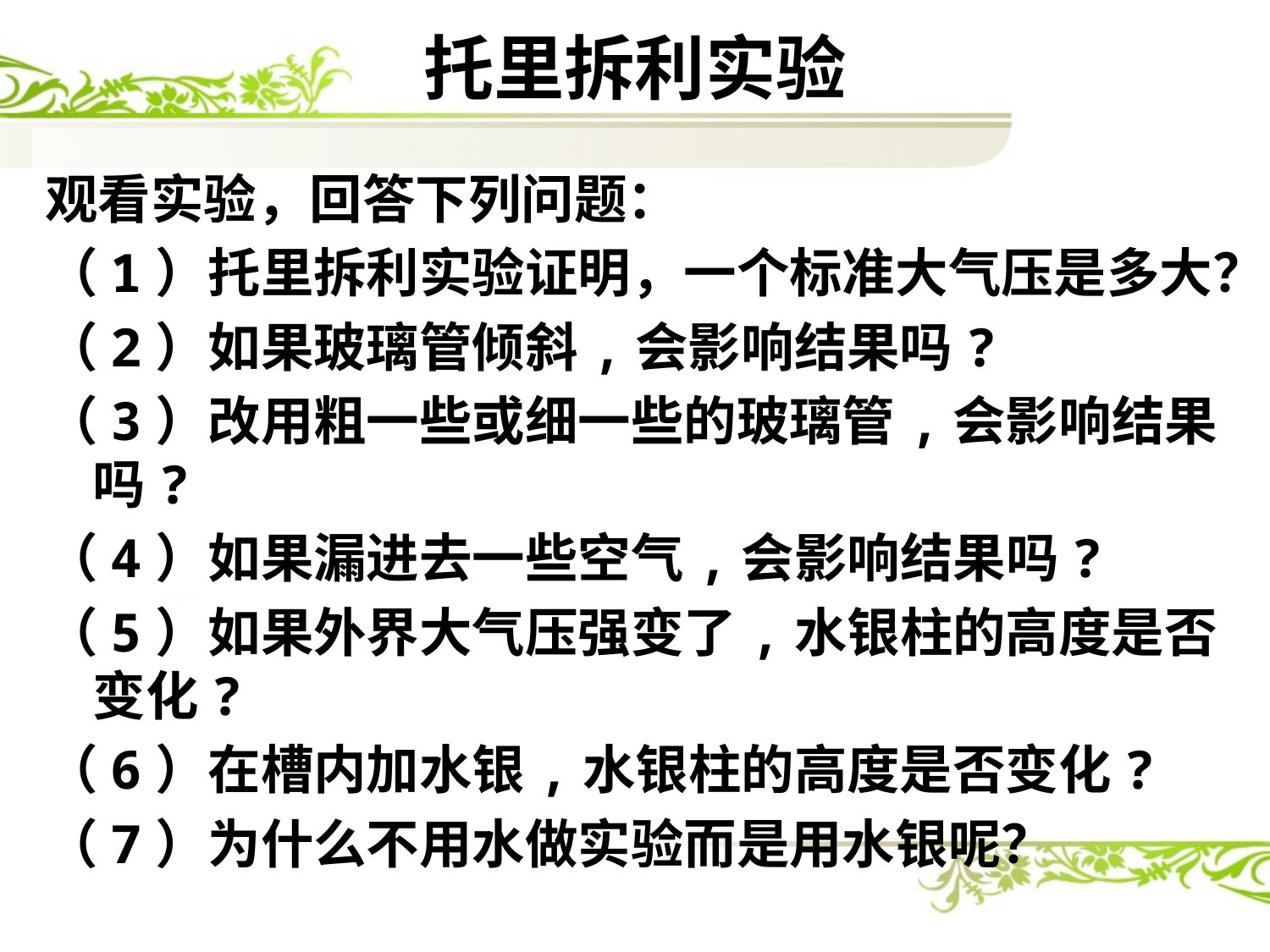

# 托里拆利实验
观看实验，回答下列问题：
（1）托里拆利实验证明，一个标准大气压是多大？
（2）如果玻璃管倾斜,会影响结果吗?
（3）改用粗一些或细一些的玻璃管,会影响结果吗?
（4）如果漏进去一些空气,会影响结果吗?
（5）如果外界大气压强变了,水银柱的高度是否变化?
（6）在槽内加水银,水银柱的高度是否变化?
（7）为什么不用水做实验而是用水银呢？